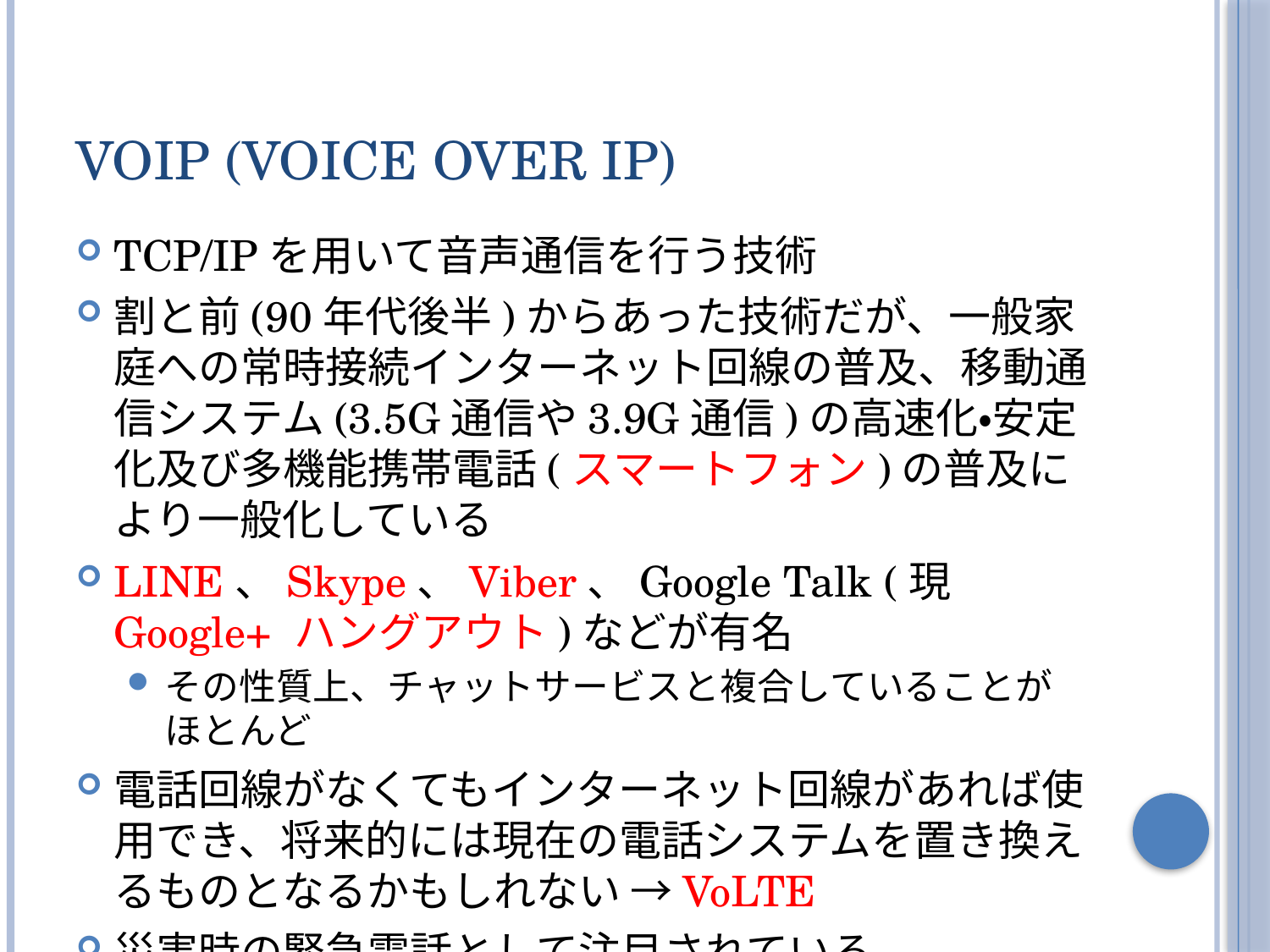

# VoIP (Voice over IP)
TCP/IPを用いて音声通信を行う技術
割と前(90年代後半)からあった技術だが、一般家庭への常時接続インターネット回線の普及、移動通信システム(3.5G通信や3.9G通信)の高速化・安定化及び多機能携帯電話(スマートフォン)の普及により一般化している
LINE、Skype、Viber、Google Talk (現Google+ ハングアウト)などが有名
その性質上、チャットサービスと複合していることがほとんど
電話回線がなくてもインターネット回線があれば使用でき、将来的には現在の電話システムを置き換えるものとなるかもしれない →VoLTE
災害時の緊急電話として注目されている